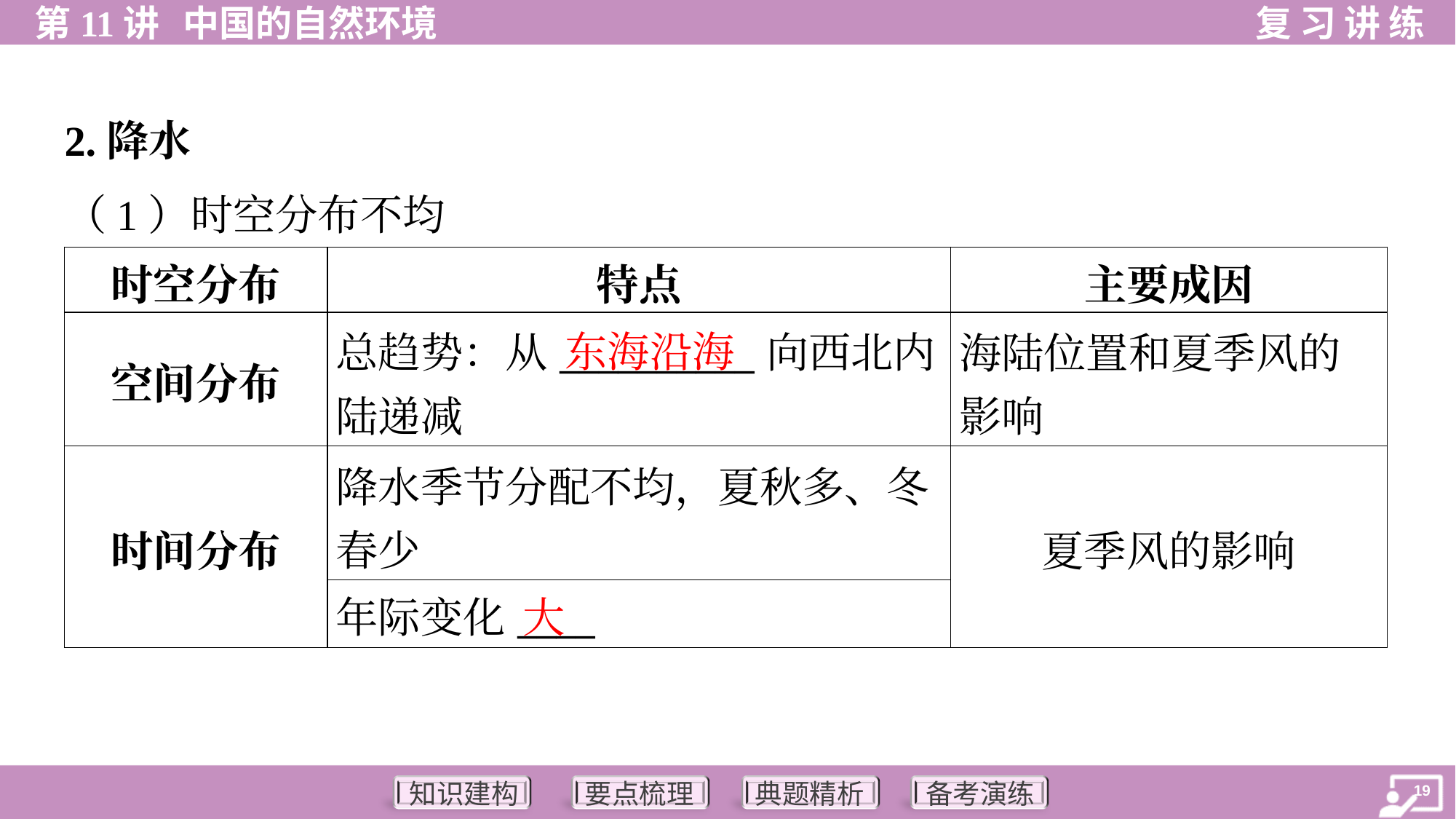

2.降水
（1）时空分布不均
| 时空分布 | 特点 | 主要成因 |
| --- | --- | --- |
| 空间分布 | 总趋势：从\_\_\_\_\_\_\_\_\_\_向西北内 陆递减 | 海陆位置和夏季风的 影响 |
| 时间分布 | 降水季节分配不均，夏秋多、冬 春少 | 夏季风的影响 |
|  | 年际变化\_\_\_\_ |  |
东海沿海
大